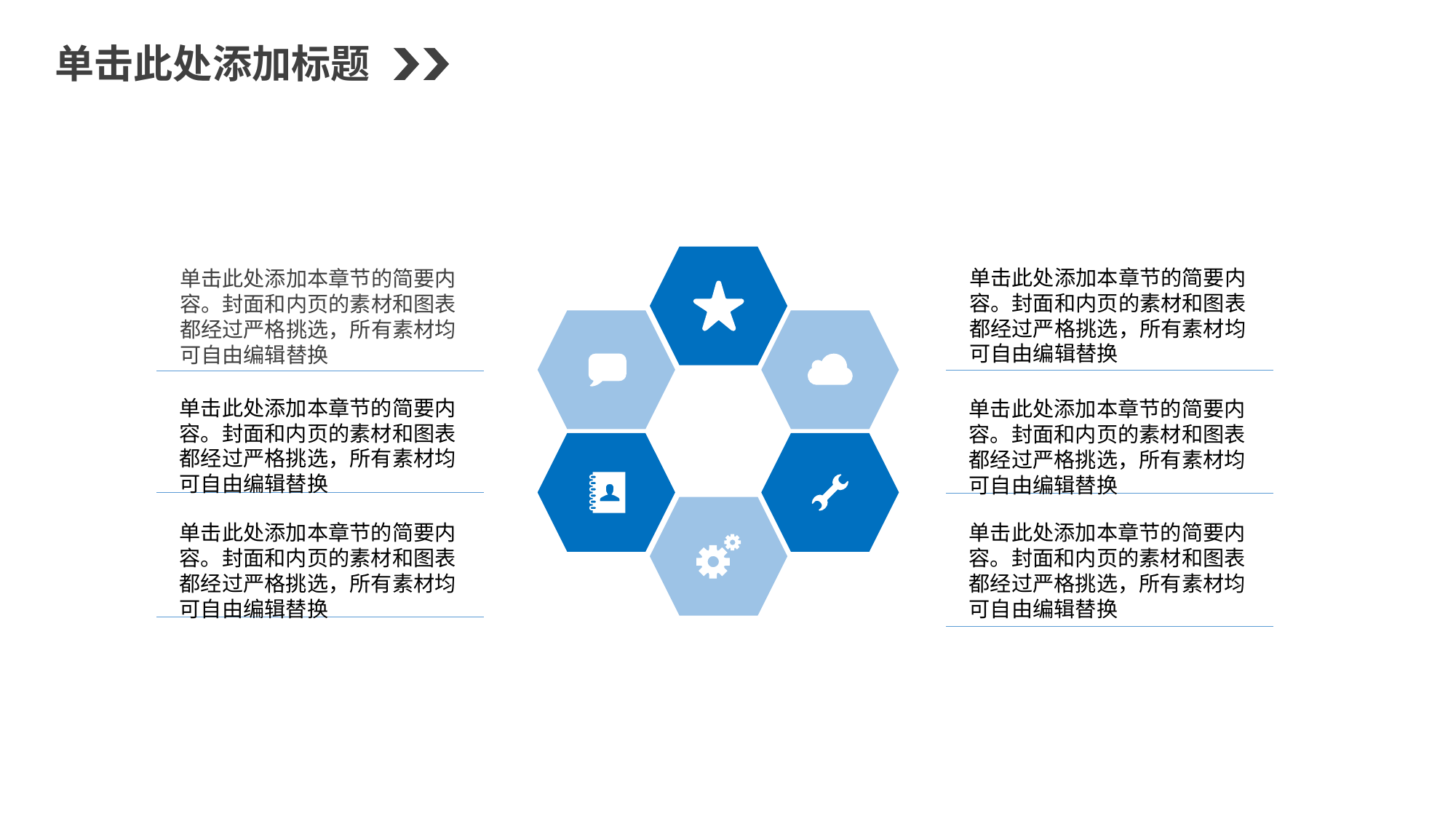

单击此处添加标题

单击此处添加本章节的简要内容。封面和内页的素材和图表都经过严格挑选，所有素材均可自由编辑替换
单击此处添加本章节的简要内容。封面和内页的素材和图表都经过严格挑选，所有素材均可自由编辑替换
单击此处添加本章节的简要内容。封面和内页的素材和图表都经过严格挑选，所有素材均可自由编辑替换
单击此处添加本章节的简要内容。封面和内页的素材和图表都经过严格挑选，所有素材均可自由编辑替换
单击此处添加本章节的简要内容。封面和内页的素材和图表都经过严格挑选，所有素材均可自由编辑替换
单击此处添加本章节的简要内容。封面和内页的素材和图表都经过严格挑选，所有素材均可自由编辑替换